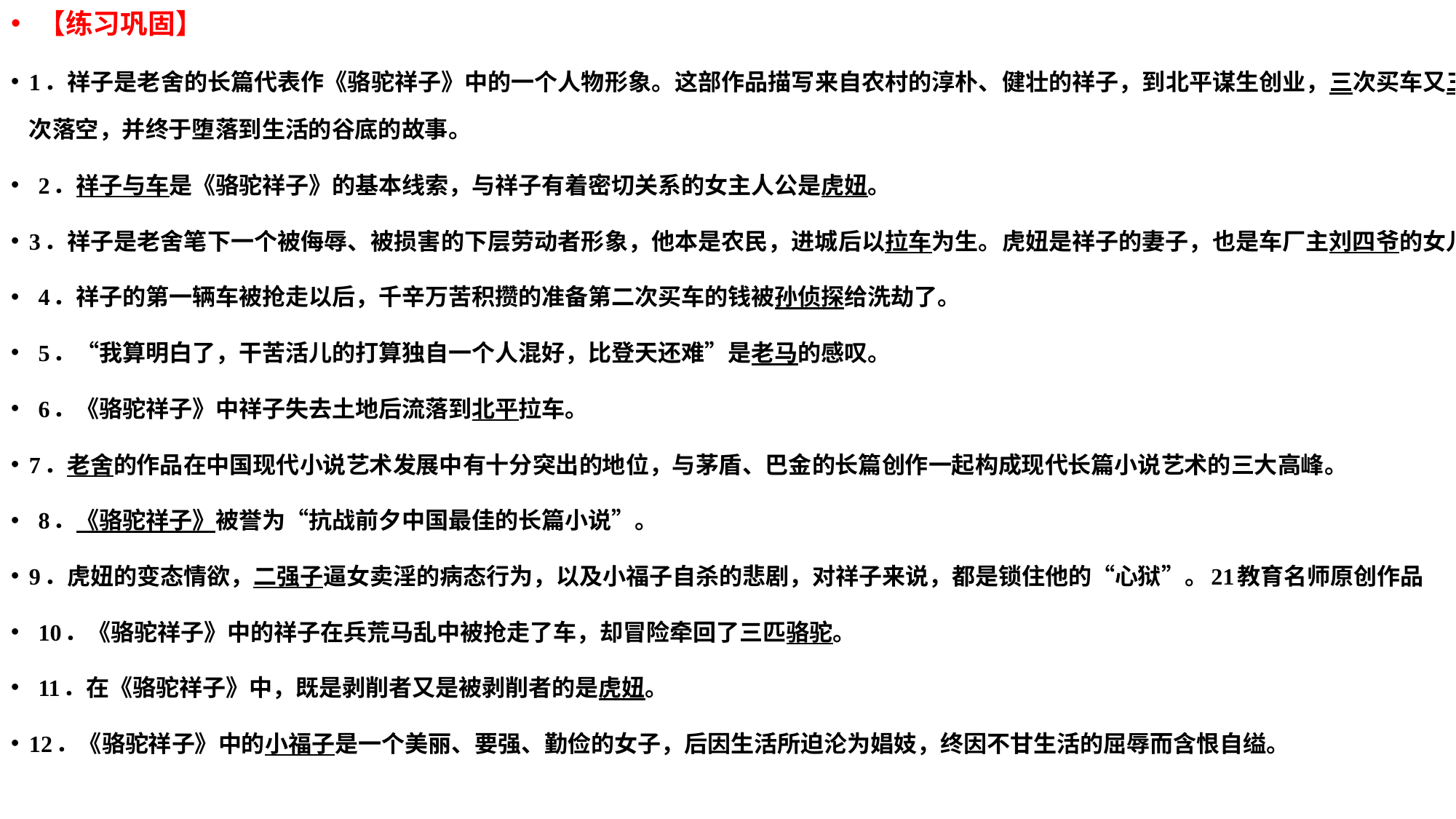

【练习巩固】
1．祥子是老舍的长篇代表作《骆驼祥子》中的一个人物形象。这部作品描写来自农村的淳朴、健壮的祥子，到北平谋生创业，三次买车又三次落空，并终于堕落到生活的谷底的故事。
2．祥子与车是《骆驼祥子》的基本线索，与祥子有着密切关系的女主人公是虎妞。
3．祥子是老舍笔下一个被侮辱、被损害的下层劳动者形象，他本是农民，进城后以拉车为生。虎妞是祥子的妻子，也是车厂主刘四爷的女儿。
4．祥子的第一辆车被抢走以后，千辛万苦积攒的准备第二次买车的钱被孙侦探给洗劫了。
5．“我算明白了，干苦活儿的打算独自一个人混好，比登天还难”是老马的感叹。
6．《骆驼祥子》中祥子失去土地后流落到北平拉车。
7．老舍的作品在中国现代小说艺术发展中有十分突出的地位，与茅盾、巴金的长篇创作一起构成现代长篇小说艺术的三大高峰。
8．《骆驼祥子》被誉为“抗战前夕中国最佳的长篇小说”。
9．虎妞的变态情欲，二强子逼女卖淫的病态行为，以及小福子自杀的悲剧，对祥子来说，都是锁住他的“心狱”。21教育名师原创作品
10．《骆驼祥子》中的祥子在兵荒马乱中被抢走了车，却冒险牵回了三匹骆驼。
11．在《骆驼祥子》中，既是剥削者又是被剥削者的是虎妞。
12．《骆驼祥子》中的小福子是一个美丽、要强、勤俭的女子，后因生活所迫沦为娼妓，终因不甘生活的屈辱而含恨自缢。